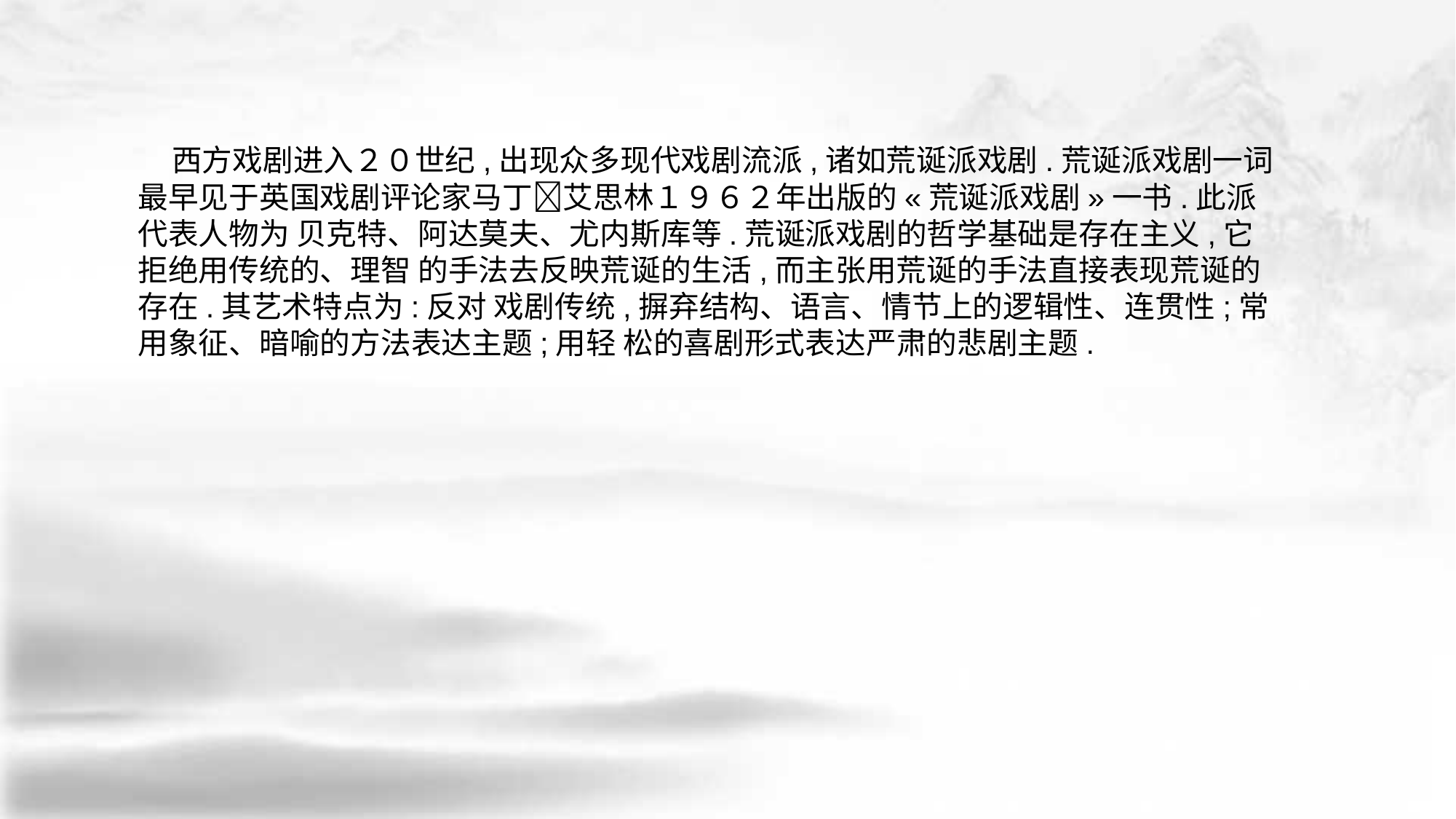

西方戏剧进入２０世纪,出现众多现代戏剧流派,诸如荒诞派戏剧.荒诞派戏剧一词最早见于英国戏剧评论家马丁􀅰艾思林１９６２年出版的«荒诞派戏剧»一书.此派代表人物为 贝克特、阿达莫夫、尤内斯库等.荒诞派戏剧的哲学基础是存在主义,它拒绝用传统的、理智 的手法去反映荒诞的生活,而主张用荒诞的手法直接表现荒诞的存在.其艺术特点为:反对 戏剧传统,摒弃结构、语言、情节上的逻辑性、连贯性;常用象征、暗喻的方法表达主题;用轻 松的喜剧形式表达严肃的悲剧主题.